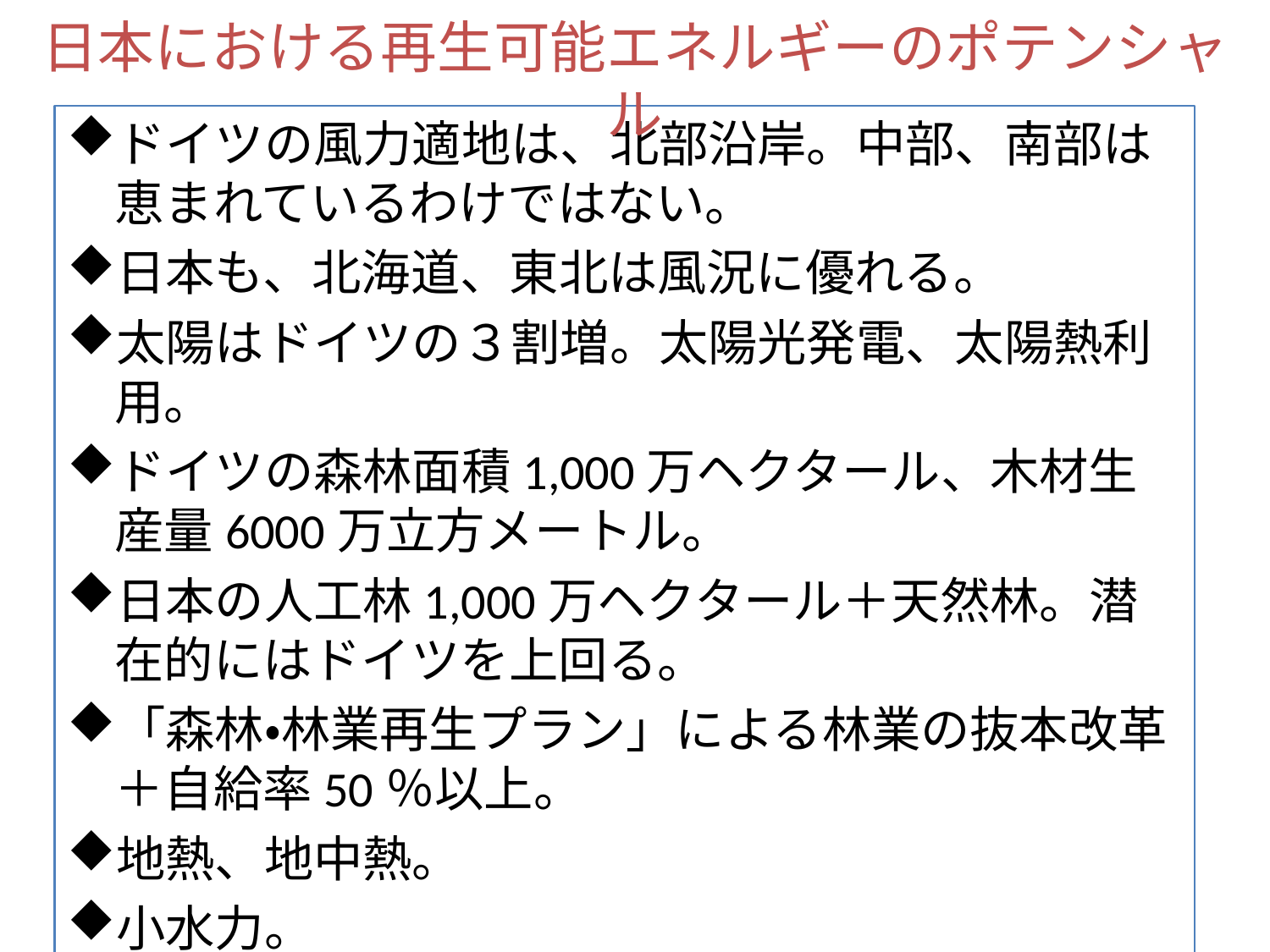

日本における再生可能エネルギーのポテンシャル
ドイツの風力適地は、北部沿岸。中部、南部は恵まれているわけではない。
日本も、北海道、東北は風況に優れる。
太陽はドイツの３割増。太陽光発電、太陽熱利用。
ドイツの森林面積1,000万ヘクタール、木材生産量6000万立方メートル。
日本の人工林1,000万ヘクタール＋天然林。潜在的にはドイツを上回る。
「森林・林業再生プラン」による林業の抜本改革＋自給率50％以上。
地熱、地中熱。
小水力。